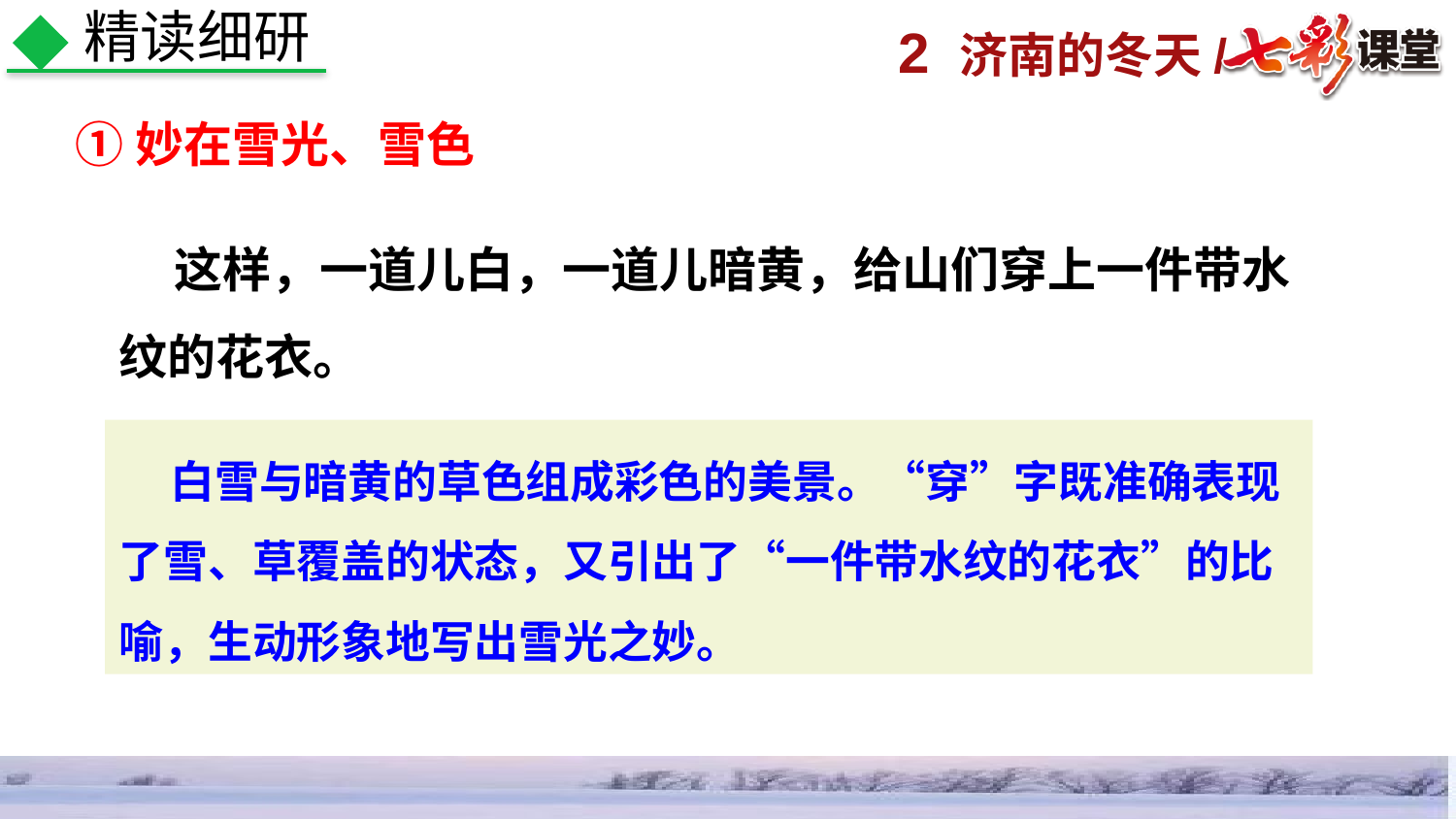

精读细研

①妙在雪光、雪色
    这样，一道儿白，一道儿暗黄，给山们穿上一件带水纹的花衣。
    白雪与暗黄的草色组成彩色的美景。“穿”字既准确表现了雪、草覆盖的状态，又引出了“一件带水纹的花衣”的比喻，生动形象地写出雪光之妙。